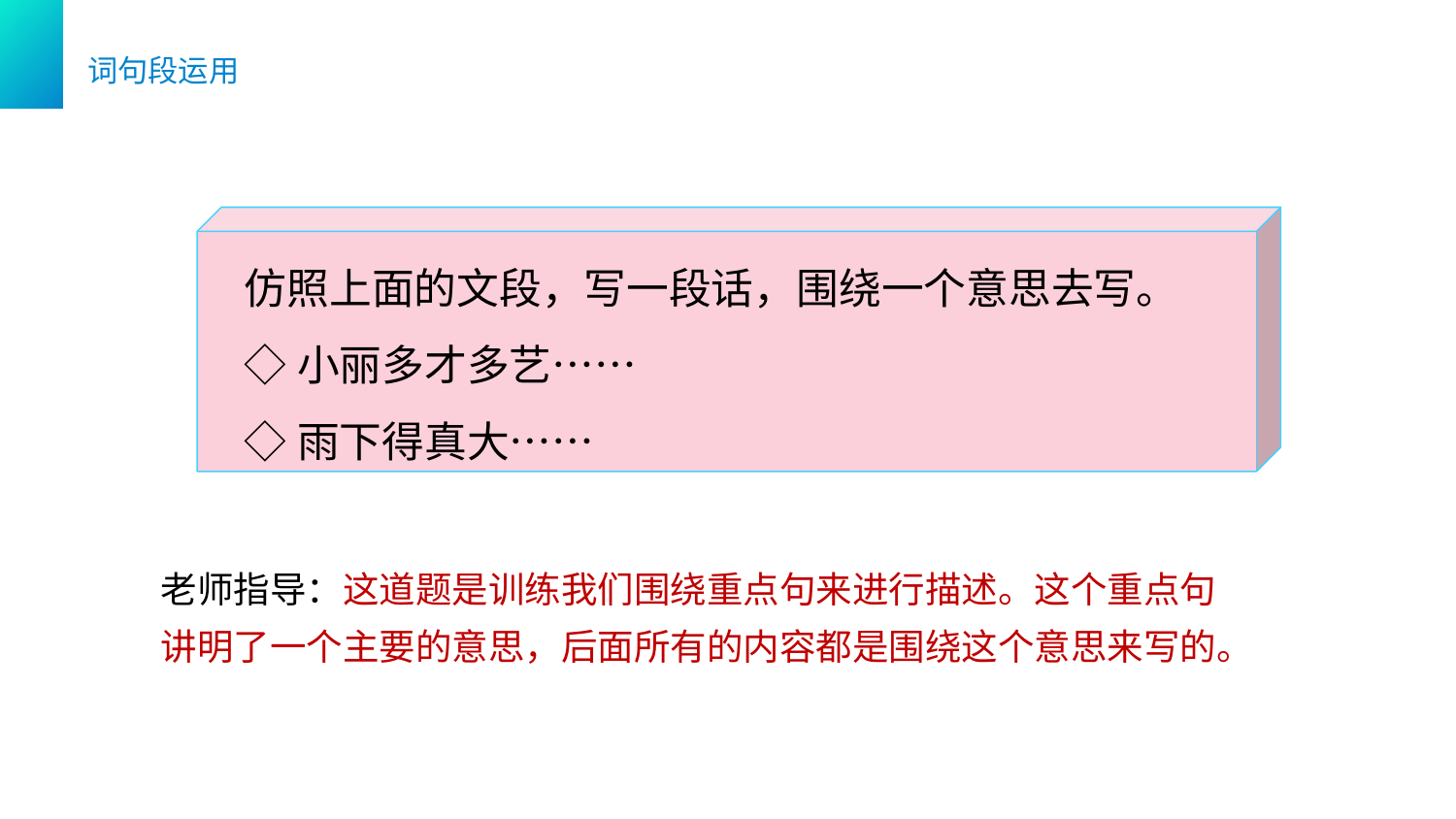

词句段运用
仿照上面的文段，写一段话，围绕一个意思去写。
◇小丽多才多艺……
◇雨下得真大……
老师指导：这道题是训练我们围绕重点句来进行描述。这个重点句讲明了一个主要的意思，后面所有的内容都是围绕这个意思来写的。